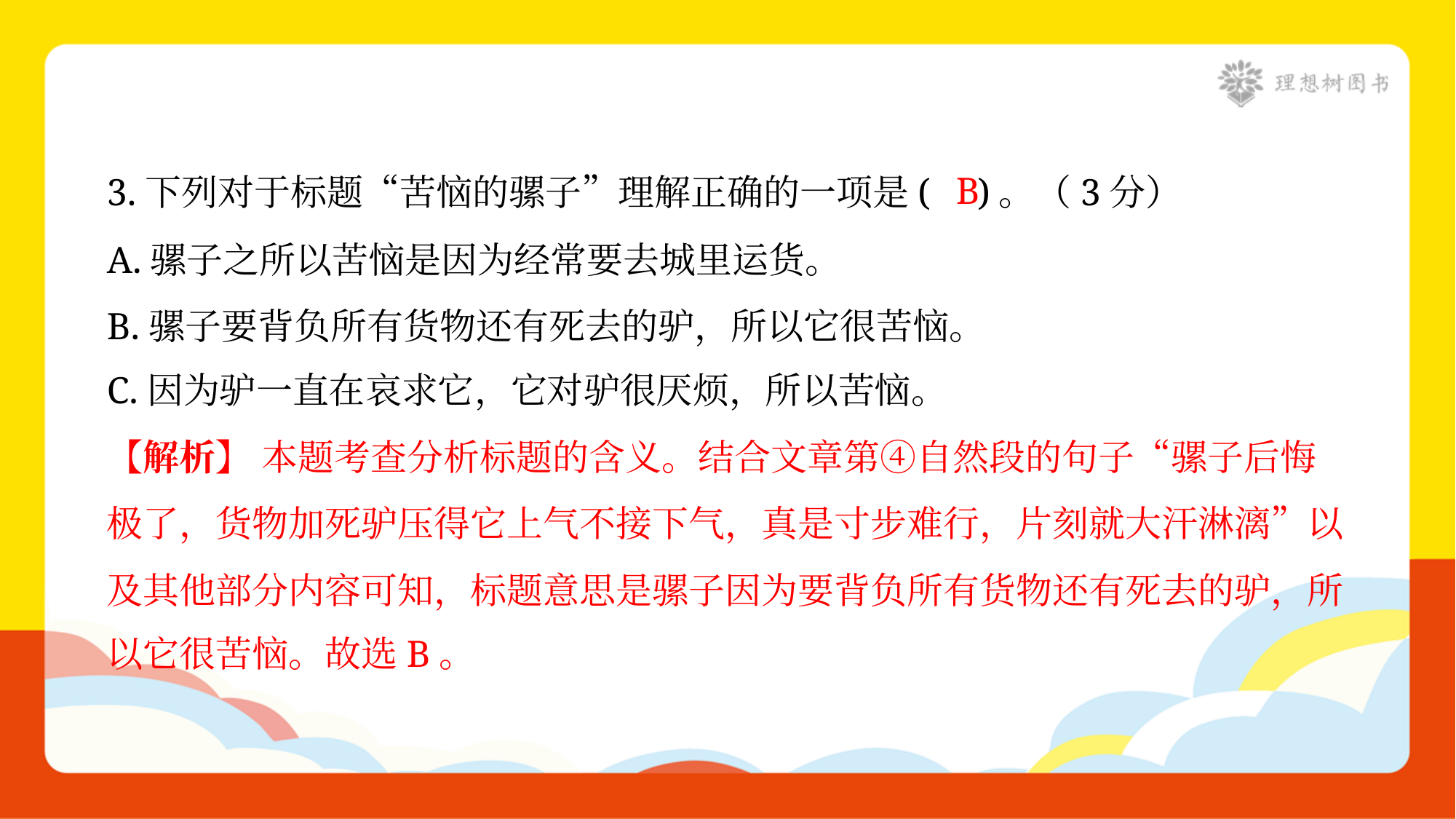

B
3.下列对于标题“苦恼的骡子”理解正确的一项是(     )。（3分）
A.骡子之所以苦恼是因为经常要去城里运货。
B.骡子要背负所有货物还有死去的驴，所以它很苦恼。
C.因为驴一直在哀求它，它对驴很厌烦，所以苦恼。
【解析】 本题考查分析标题的含义。结合文章第④自然段的句子“骡子后悔
极了，货物加死驴压得它上气不接下气，真是寸步难行，片刻就大汗淋漓”以
及其他部分内容可知，标题意思是骡子因为要背负所有货物还有死去的驴，所
以它很苦恼。故选B。